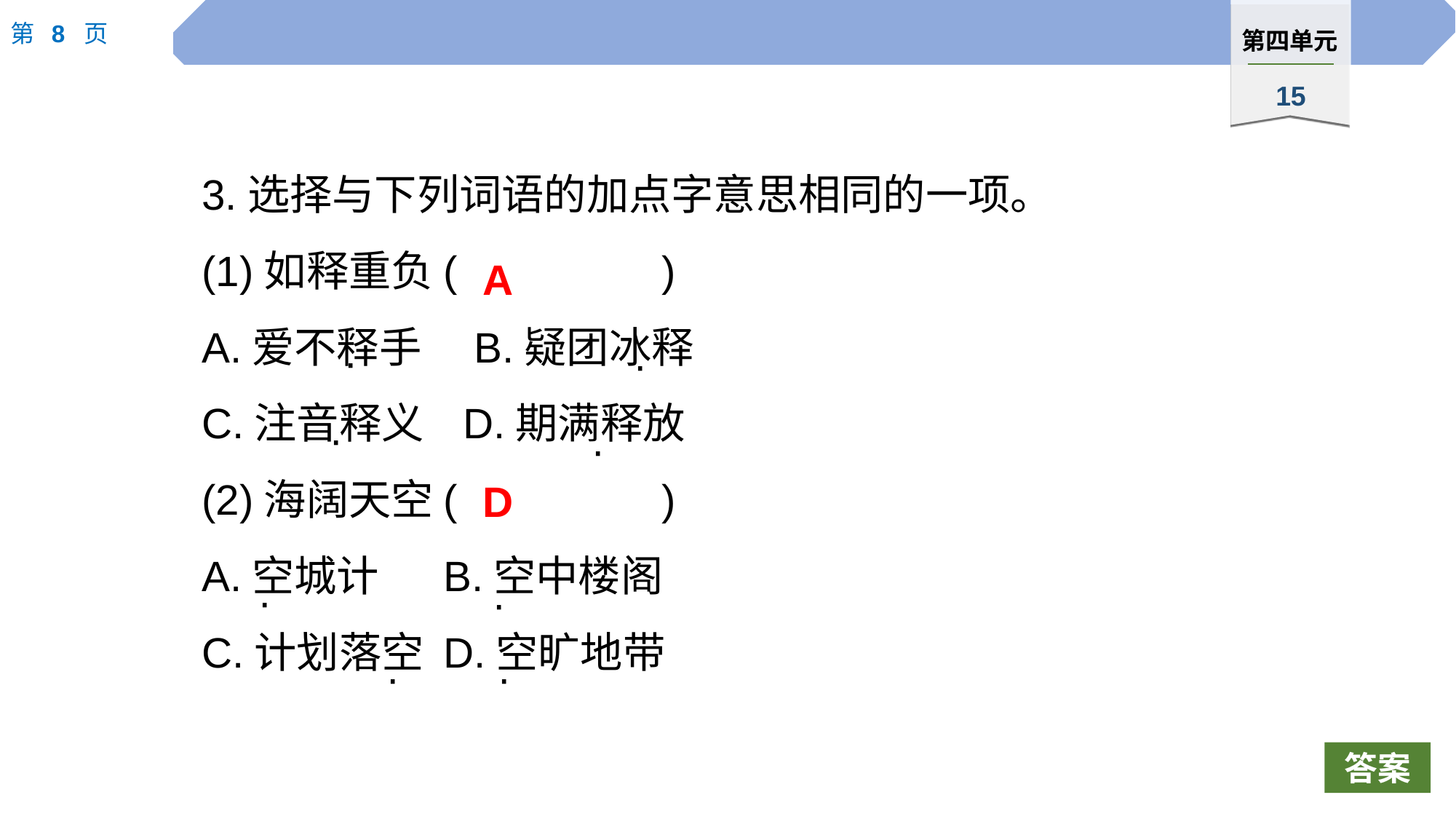

3.选择与下列词语的加点字意思相同的一项。
(1)如释重负(		)
A.爱不释手　B.疑团冰释
C.注音释义	 D.期满释放
(2)海阔天空(		)
A.空城计	B.空中楼阁
C.计划落空	D.空旷地带
A
·
·
·
·
D
·
·
·
·
答案